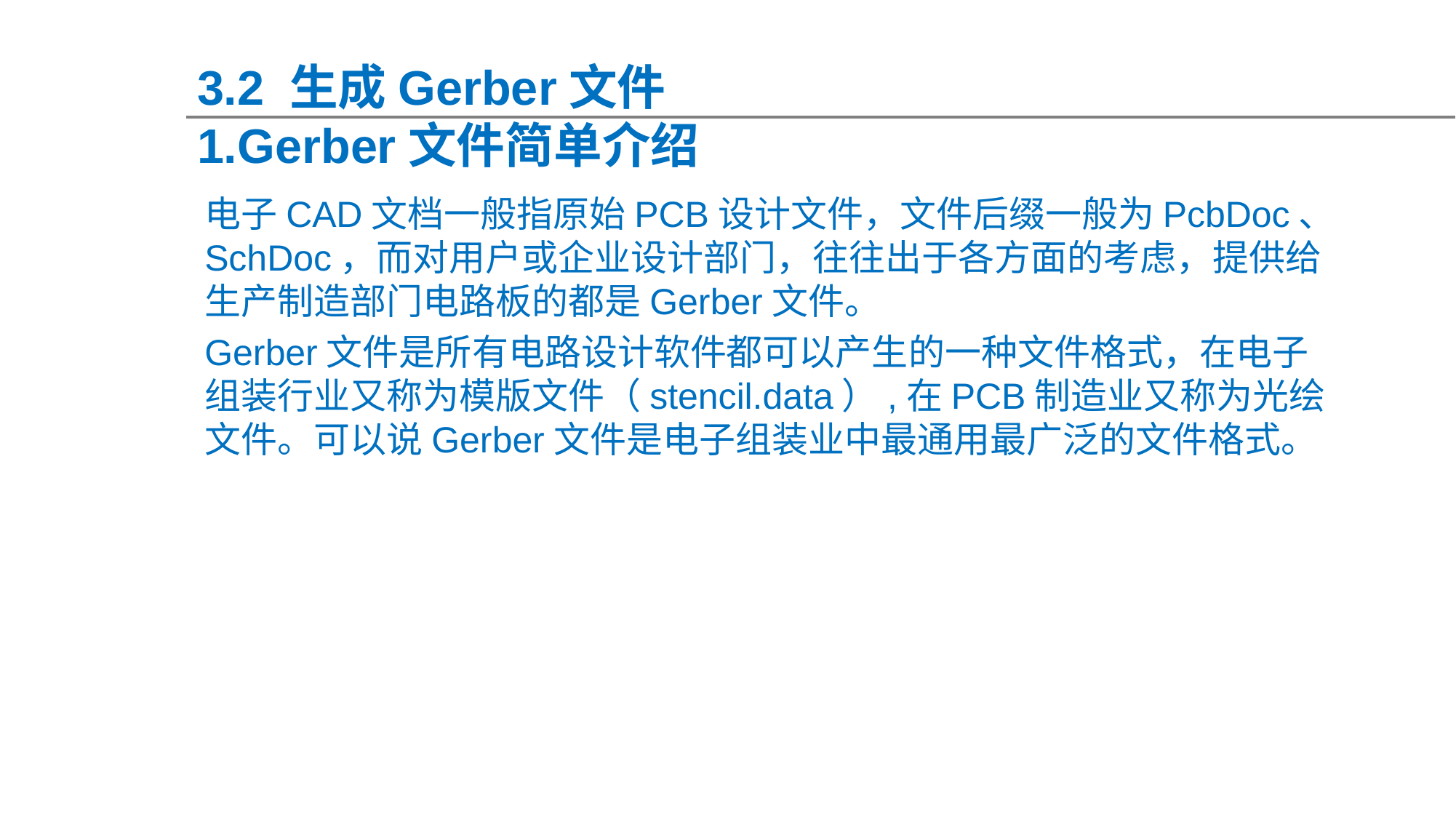

3.2 生成Gerber文件
1.Gerber文件简单介绍
电子CAD文档一般指原始PCB设计文件，文件后缀一般为PcbDoc、SchDoc，而对用户或企业设计部门，往往出于各方面的考虑，提供给生产制造部门电路板的都是Gerber文件。
Gerber文件是所有电路设计软件都可以产生的一种文件格式，在电子组装行业又称为模版文件（stencil.data）,在PCB制造业又称为光绘文件。可以说Gerber文件是电子组装业中最通用最广泛的文件格式。